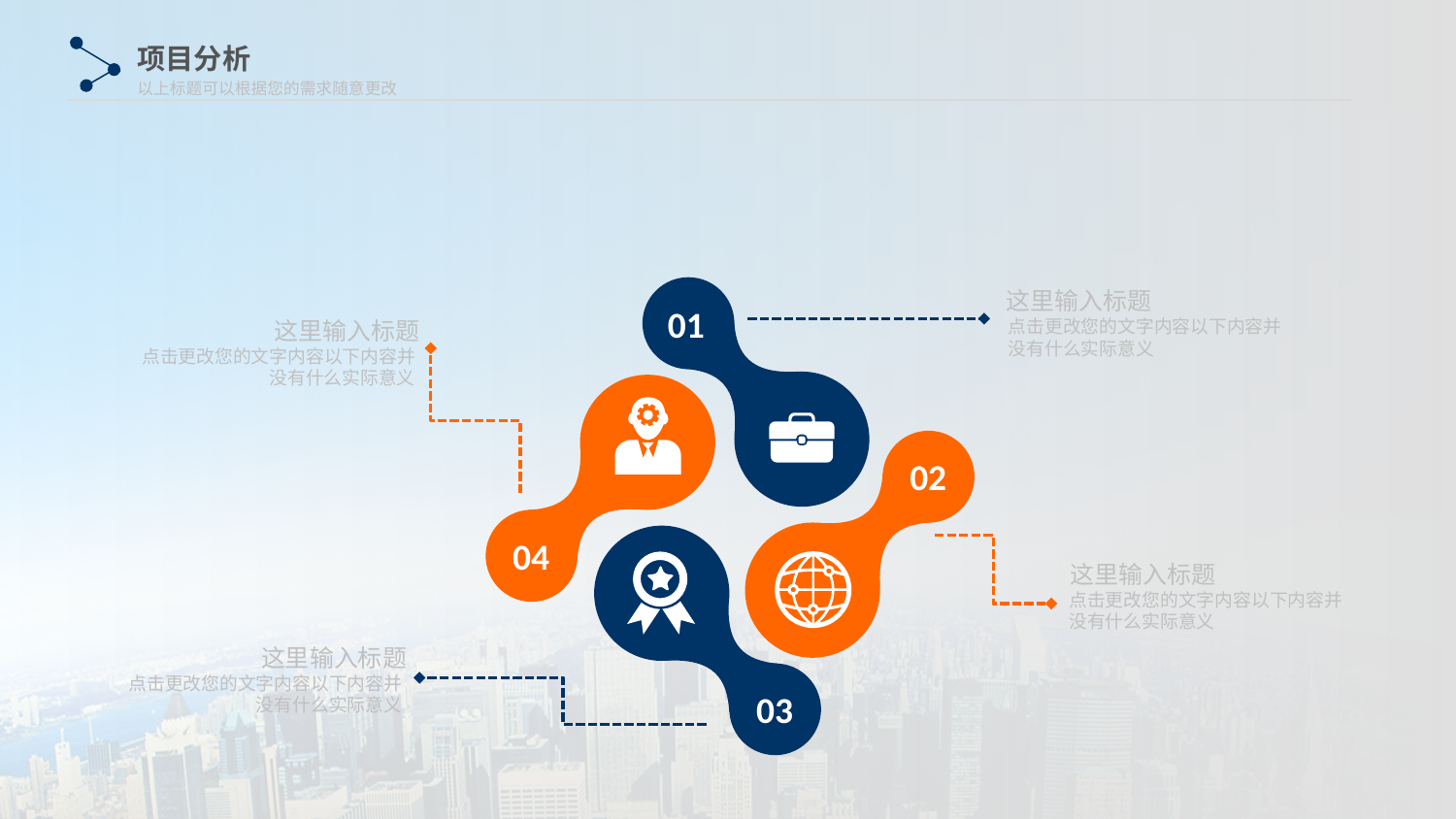

项目分析
以上标题可以根据您的需求随意更改

这里输入标题
01
点击更改您的文字内容以下内容并没有什么实际意义
这里输入标题
点击更改您的文字内容以下内容并没有什么实际意义

02

04

这里输入标题
点击更改您的文字内容以下内容并没有什么实际意义
这里输入标题
点击更改您的文字内容以下内容并没有什么实际意义
03